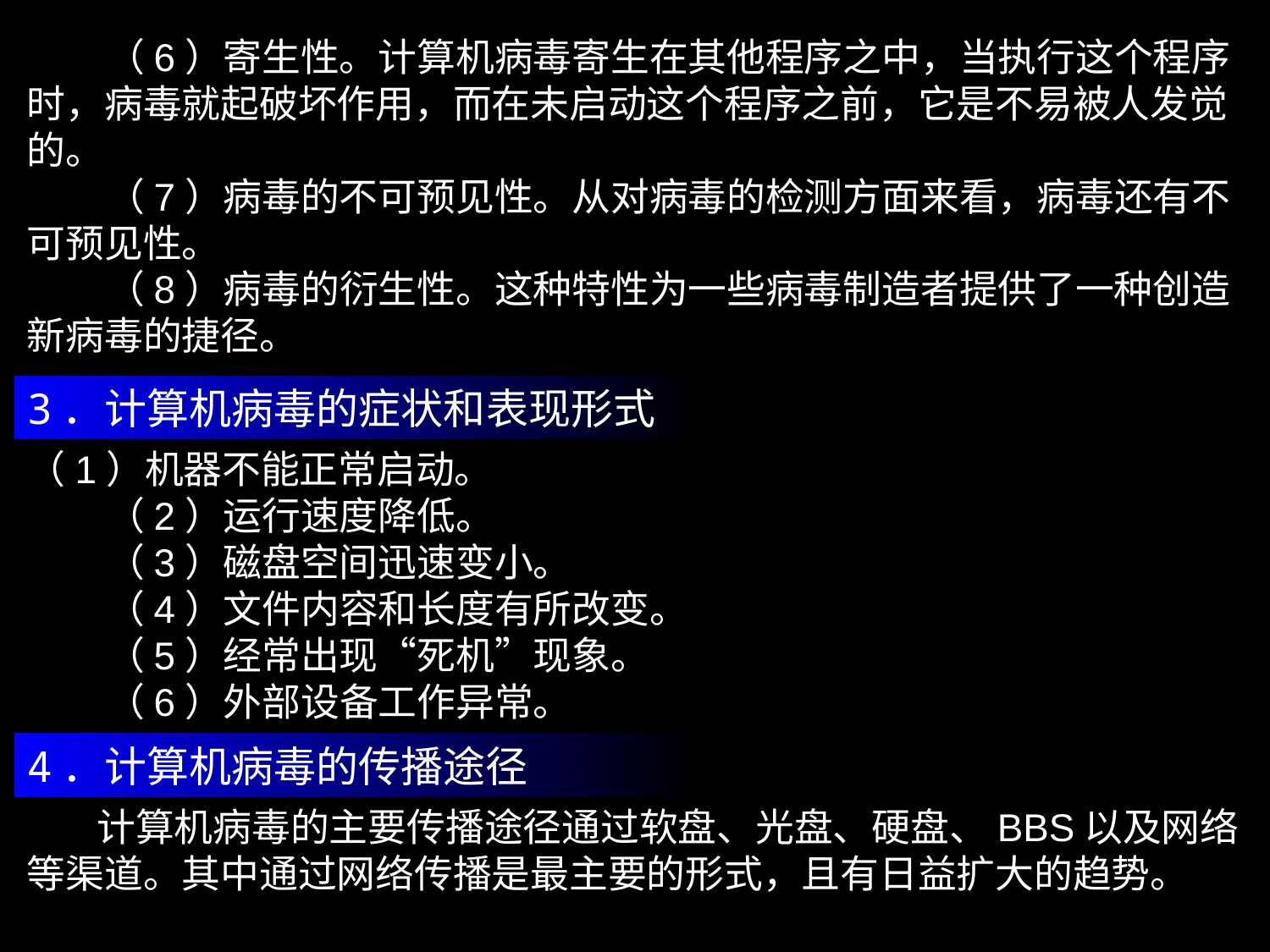

（6）寄生性。计算机病毒寄生在其他程序之中，当执行这个程序时，病毒就起破坏作用，而在未启动这个程序之前，它是不易被人发觉的。
        （7）病毒的不可预见性。从对病毒的检测方面来看，病毒还有不可预见性。
        （8）病毒的衍生性。这种特性为一些病毒制造者提供了一种创造新病毒的捷径。
3．计算机病毒的症状和表现形式
（1）机器不能正常启动。
        （2）运行速度降低。
        （3）磁盘空间迅速变小。
        （4）文件内容和长度有所改变。
        （5）经常出现“死机”现象。
        （6）外部设备工作异常。
4．计算机病毒的传播途径
       计算机病毒的主要传播途径通过软盘、光盘、硬盘、BBS以及网络等渠道。其中通过网络传播是最主要的形式，且有日益扩大的趋势。